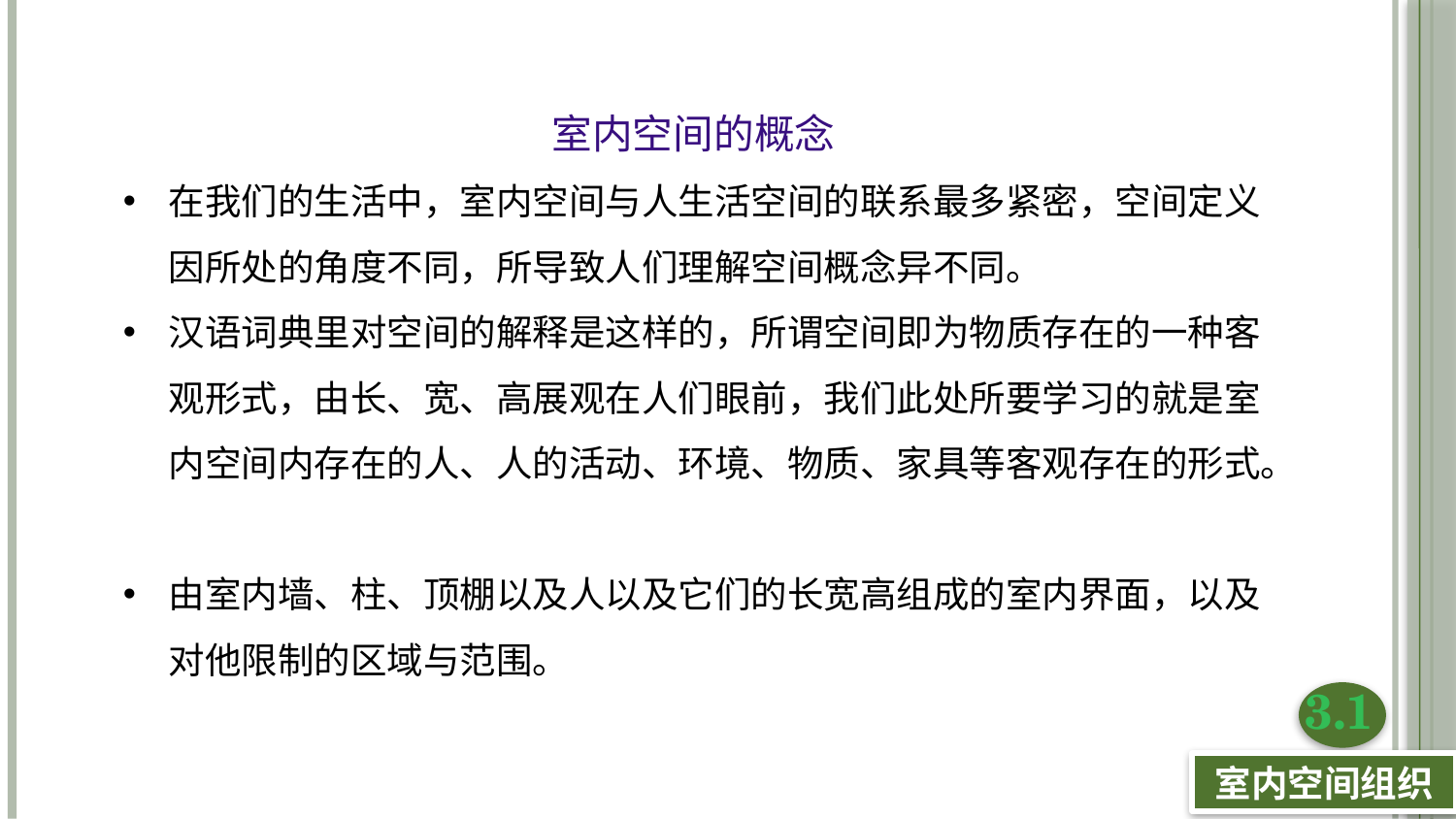

室内空间的概念
在我们的生活中，室内空间与人生活空间的联系最多紧密，空间定义因所处的角度不同，所导致人们理解空间概念异不同。
汉语词典里对空间的解释是这样的，所谓空间即为物质存在的一种客观形式，由长、宽、高展观在人们眼前，我们此处所要学习的就是室内空间内存在的人、人的活动、环境、物质、家具等客观存在的形式。
由室内墙、柱、顶棚以及人以及它们的长宽高组成的室内界面，以及对他限制的区域与范围。
3.1
室内空间组织